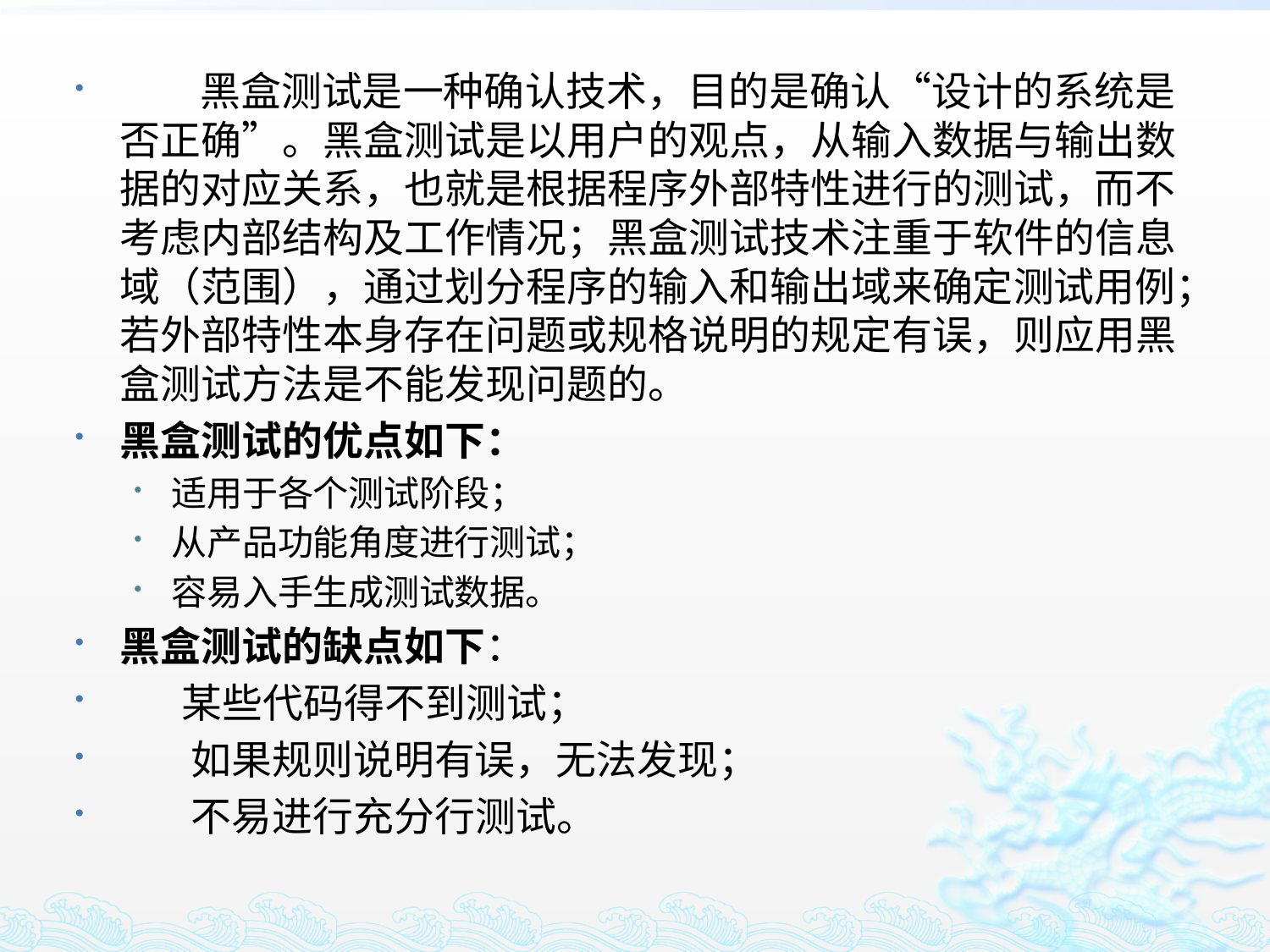

黑盒测试是一种确认技术，目的是确认“设计的系统是否正确”。黑盒测试是以用户的观点，从输入数据与输出数据的对应关系，也就是根据程序外部特性进行的测试，而不考虑内部结构及工作情况；黑盒测试技术注重于软件的信息域（范围），通过划分程序的输入和输出域来确定测试用例；若外部特性本身存在问题或规格说明的规定有误，则应用黑盒测试方法是不能发现问题的。
黑盒测试的优点如下：
适用于各个测试阶段；
从产品功能角度进行测试；
容易入手生成测试数据。
黑盒测试的缺点如下：
      某些代码得不到测试；
       如果规则说明有误，无法发现；
       不易进行充分行测试。